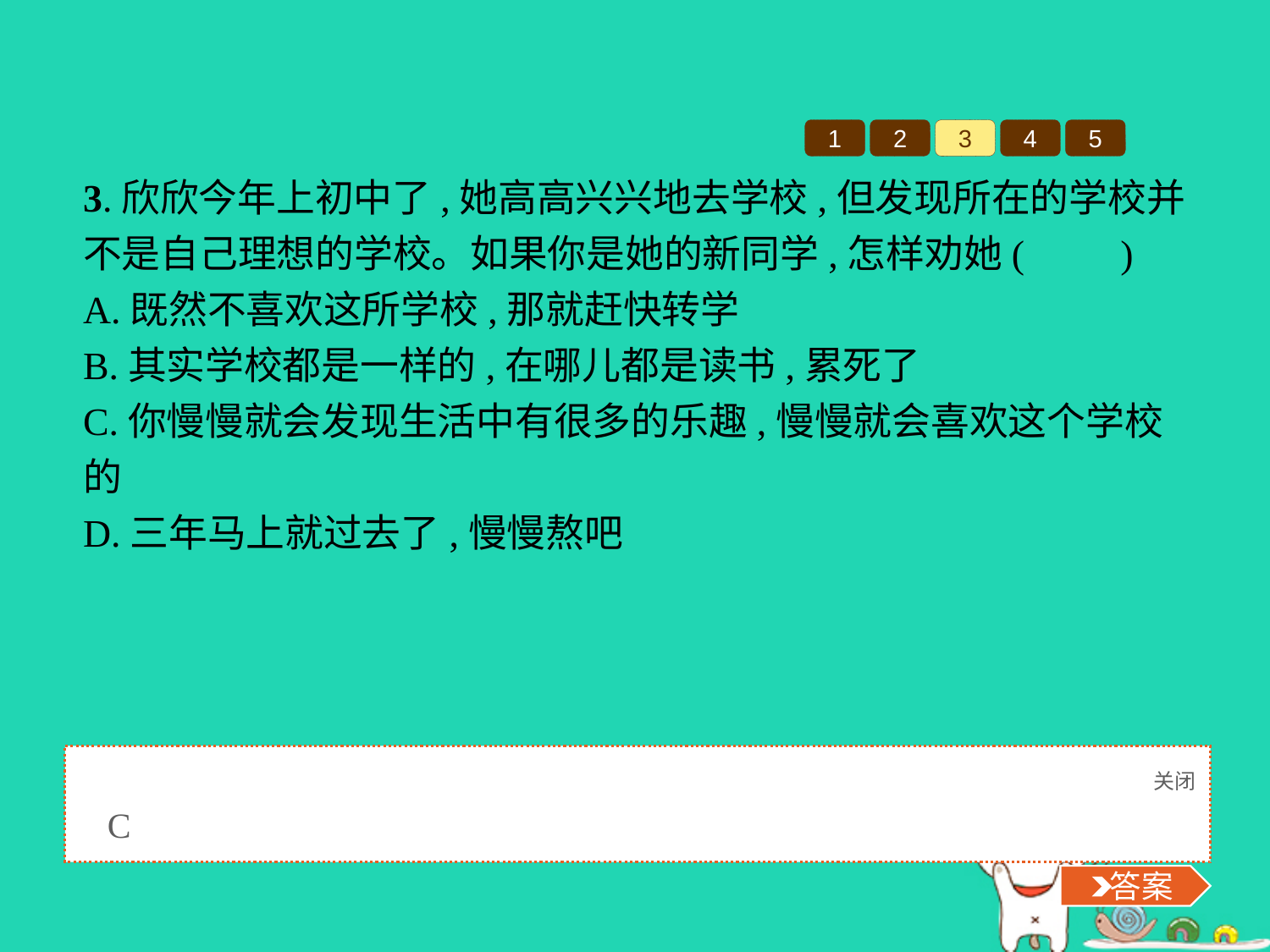

1
2
3
4
5
3.欣欣今年上初中了,她高高兴兴地去学校,但发现所在的学校并不是自己理想的学校。如果你是她的新同学,怎样劝她(　　)
A.既然不喜欢这所学校,那就赶快转学
B.其实学校都是一样的,在哪儿都是读书,累死了
C.你慢慢就会发现生活中有很多的乐趣,慢慢就会喜欢这个学校的
D.三年马上就过去了,慢慢熬吧

关闭
  答案

C
  答案